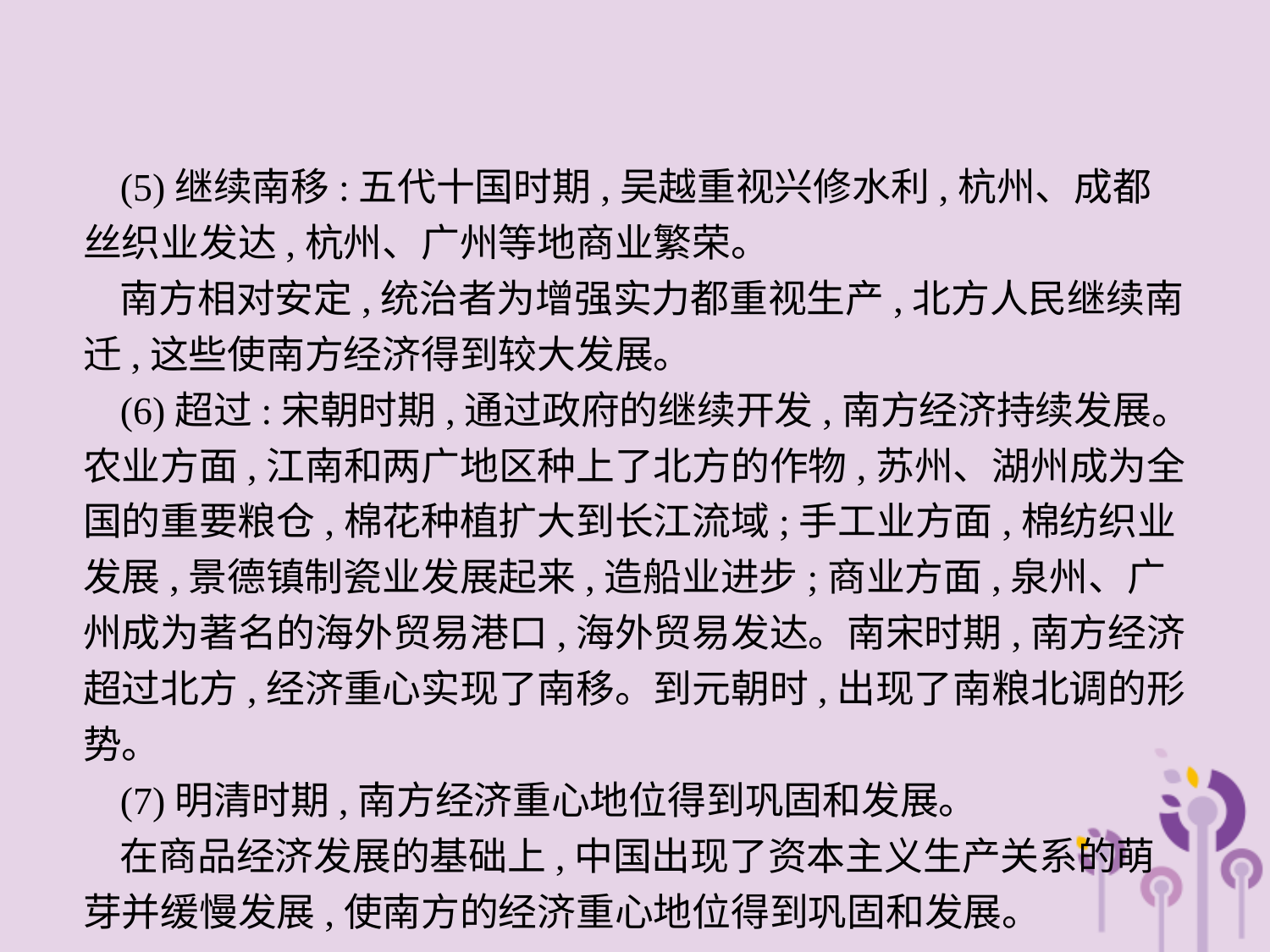

(5)继续南移:五代十国时期,吴越重视兴修水利,杭州、成都丝织业发达,杭州、广州等地商业繁荣。
南方相对安定,统治者为增强实力都重视生产,北方人民继续南迁,这些使南方经济得到较大发展。
(6)超过:宋朝时期,通过政府的继续开发,南方经济持续发展。农业方面,江南和两广地区种上了北方的作物,苏州、湖州成为全国的重要粮仓,棉花种植扩大到长江流域;手工业方面,棉纺织业发展,景德镇制瓷业发展起来,造船业进步;商业方面,泉州、广州成为著名的海外贸易港口,海外贸易发达。南宋时期,南方经济超过北方,经济重心实现了南移。到元朝时,出现了南粮北调的形势。
(7)明清时期,南方经济重心地位得到巩固和发展。
在商品经济发展的基础上,中国出现了资本主义生产关系的萌芽并缓慢发展,使南方的经济重心地位得到巩固和发展。